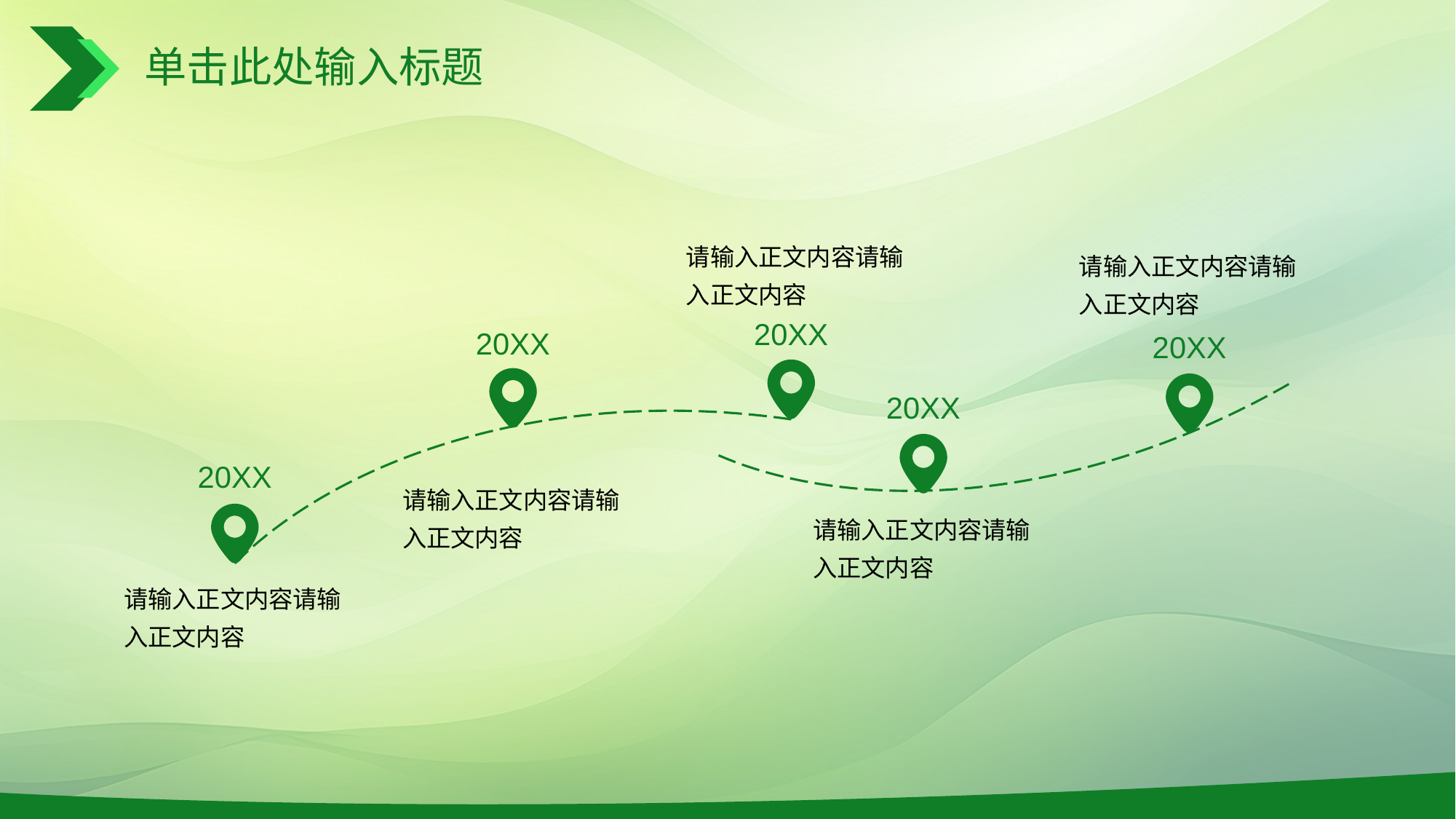

# 单击此处输入标题
请输入正文内容请输入正文内容
请输入正文内容请输入正文内容
20XX

20XX

20XX

请输入正文内容请输入正文内容

20XX

请输入正文内容请输入正文内容

20XX

请输入正文内容请输入正文内容